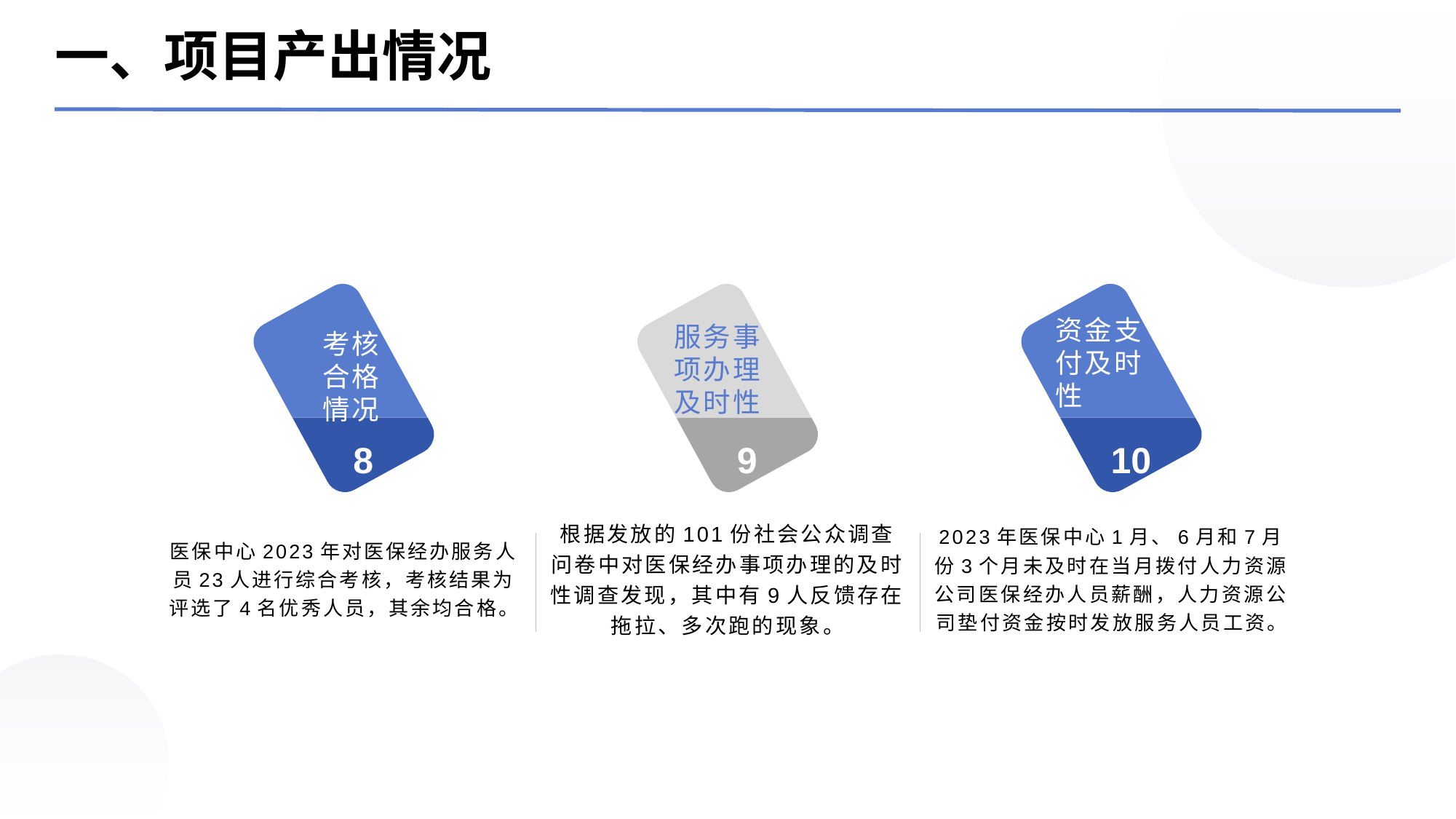

一、项目产出情况

资金支付及时性
服务事项办理及时性
考核合格情况
考核合格情况
8
9
10
医保中心2023年对医保经办服务人员23人进行综合考核，考核结果为评选了4名优秀人员，其余均合格。
根据发放的101份社会公众调查问卷中对医保经办事项办理的及时性调查发现，其中有9人反馈存在拖拉、多次跑的现象。
2023年医保中心1月、6月和7月份3个月未及时在当月拨付人力资源公司医保经办人员薪酬，人力资源公司垫付资金按时发放服务人员工资。